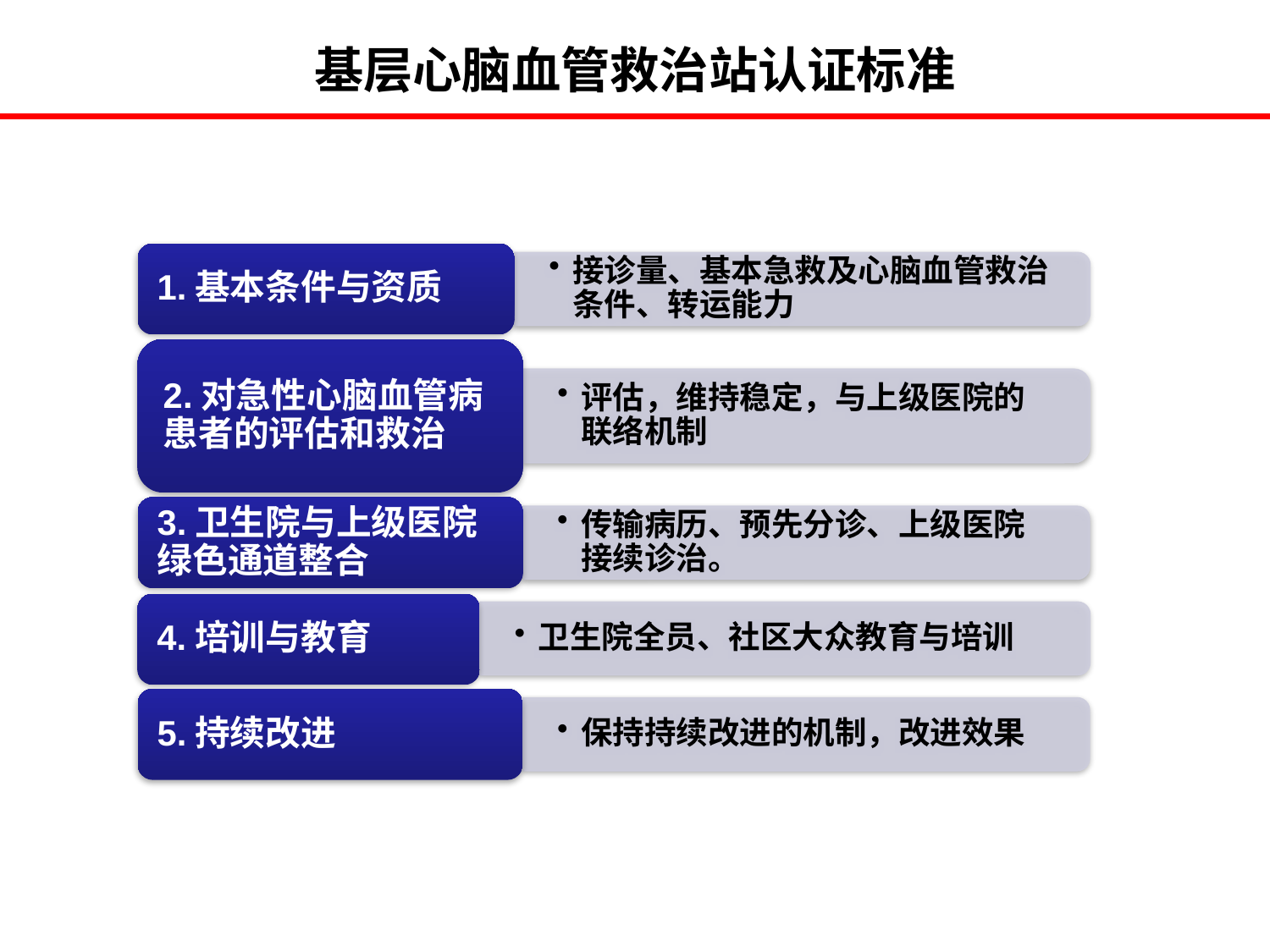

# 基层心脑血管救治站认证标准
接诊量、基本急救及心脑血管救治条件、转运能力
1.基本条件与资质
评估，维持稳定，与上级医院的联络机制
2.对急性心脑血管病患者的评估和救治
传输病历、预先分诊、上级医院接续诊治。
3.卫生院与上级医院绿色通道整合
卫生院全员、社区大众教育与培训
4.培训与教育
保持持续改进的机制，改进效果
5.持续改进